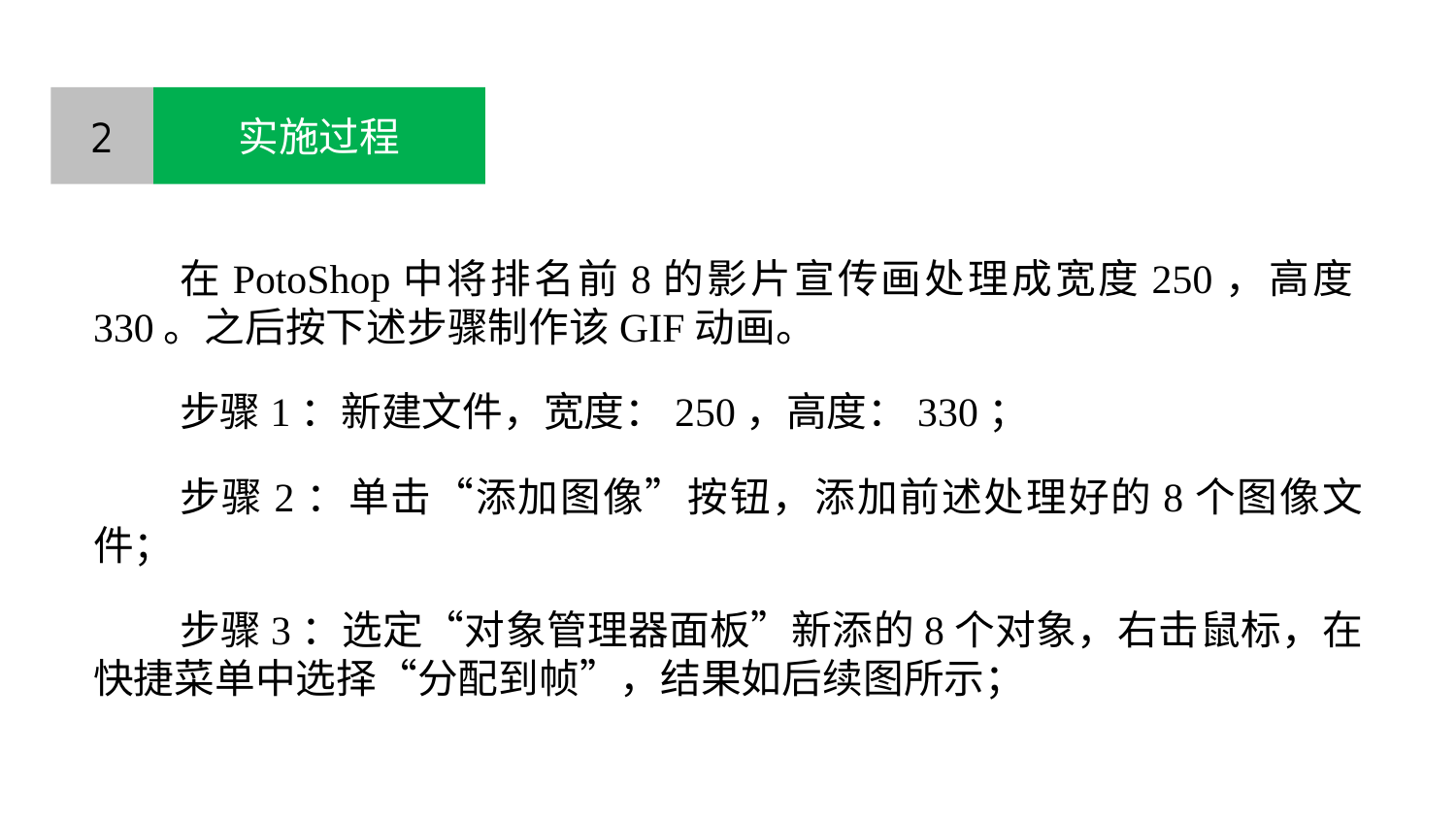

2
实施过程
在PotoShop中将排名前8的影片宣传画处理成宽度250，高度330。之后按下述步骤制作该GIF动画。
步骤1：新建文件，宽度：250，高度：330；
步骤2：单击“添加图像”按钮，添加前述处理好的8个图像文件；
步骤3：选定“对象管理器面板”新添的8个对象，右击鼠标，在快捷菜单中选择“分配到帧”，结果如后续图所示；